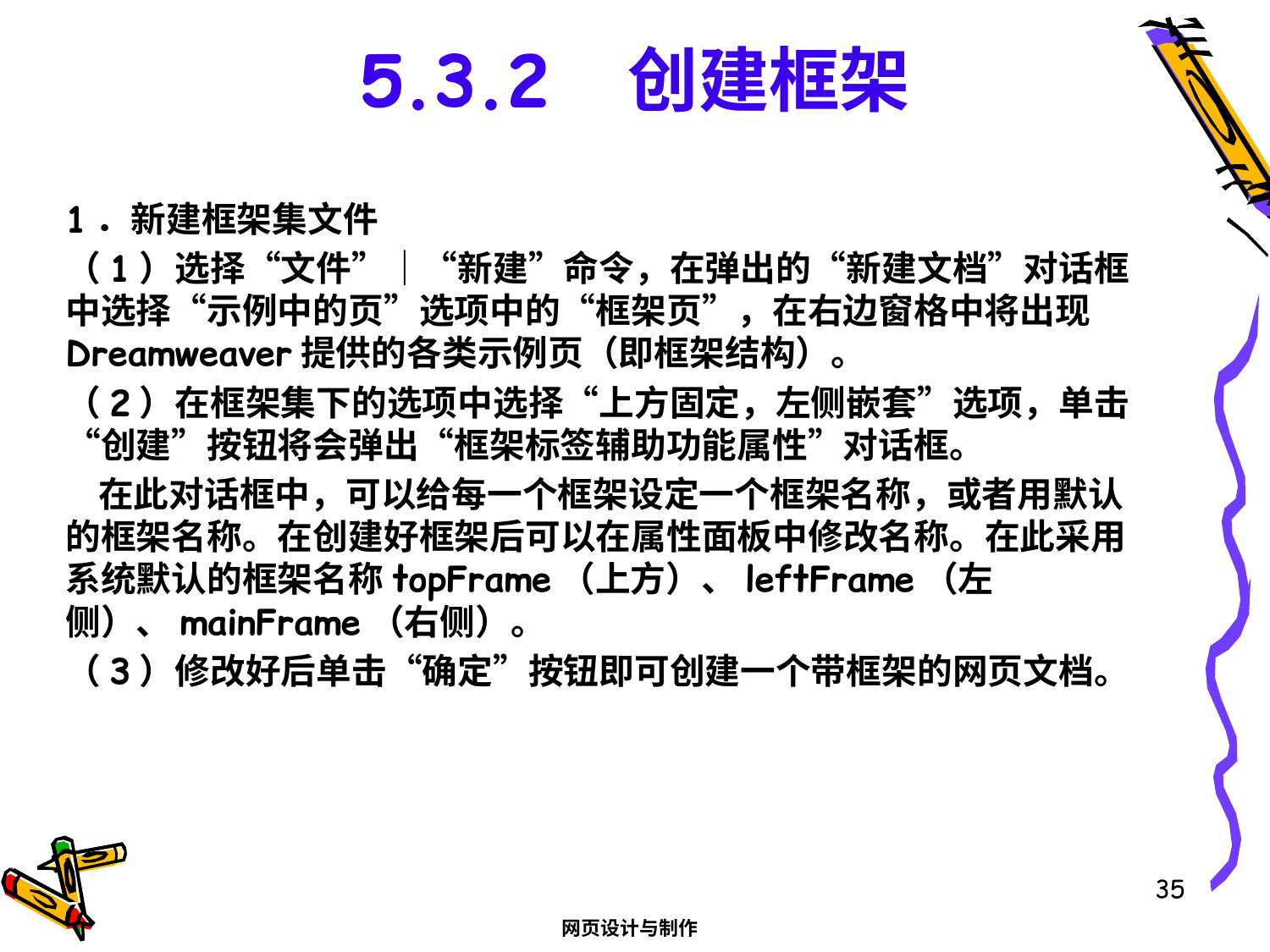

# 5.3.2  创建框架
1．新建框架集文件
（1）选择“文件”｜“新建”命令，在弹出的“新建文档”对话框中选择“示例中的页”选项中的“框架页”，在右边窗格中将出现Dreamweaver提供的各类示例页（即框架结构）。
（2）在框架集下的选项中选择“上方固定，左侧嵌套”选项，单击“创建”按钮将会弹出“框架标签辅助功能属性”对话框。
   在此对话框中，可以给每一个框架设定一个框架名称，或者用默认的框架名称。在创建好框架后可以在属性面板中修改名称。在此采用系统默认的框架名称topFrame（上方）、leftFrame（左侧）、mainFrame（右侧）。
（3）修改好后单击“确定”按钮即可创建一个带框架的网页文档。
35
网页设计与制作